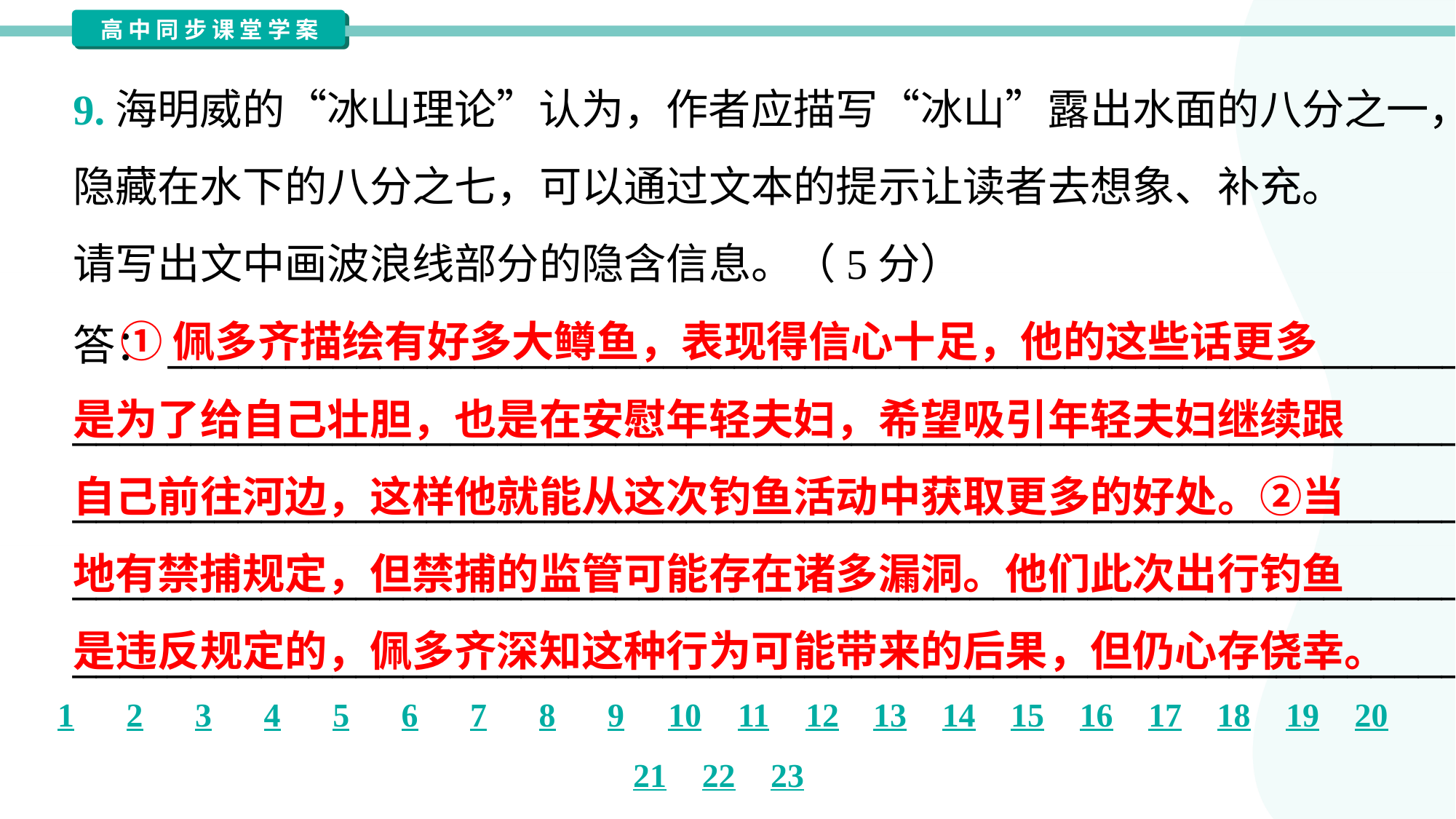

9.海明威的“冰山理论”认为，作者应描写“冰山”露出水面的八分之一，
隐藏在水下的八分之七，可以通过文本的提示让读者去想象、补充。
请写出文中画波浪线部分的隐含信息。（5分）
     ①佩多齐描绘有好多大鳟鱼，表现得信心十足，他的这些话更多
是为了给自己壮胆，也是在安慰年轻夫妇，希望吸引年轻夫妇继续跟
自己前往河边，这样他就能从这次钓鱼活动中获取更多的好处。②当
地有禁捕规定，但禁捕的监管可能存在诸多漏洞。他们此次出行钓鱼
是违反规定的，佩多齐深知这种行为可能带来的后果，但仍心存侥幸。

答：_________________________________________________________
_____________________________________________________________
_____________________________________________________________
_____________________________________________________________
_____________________________________________________________